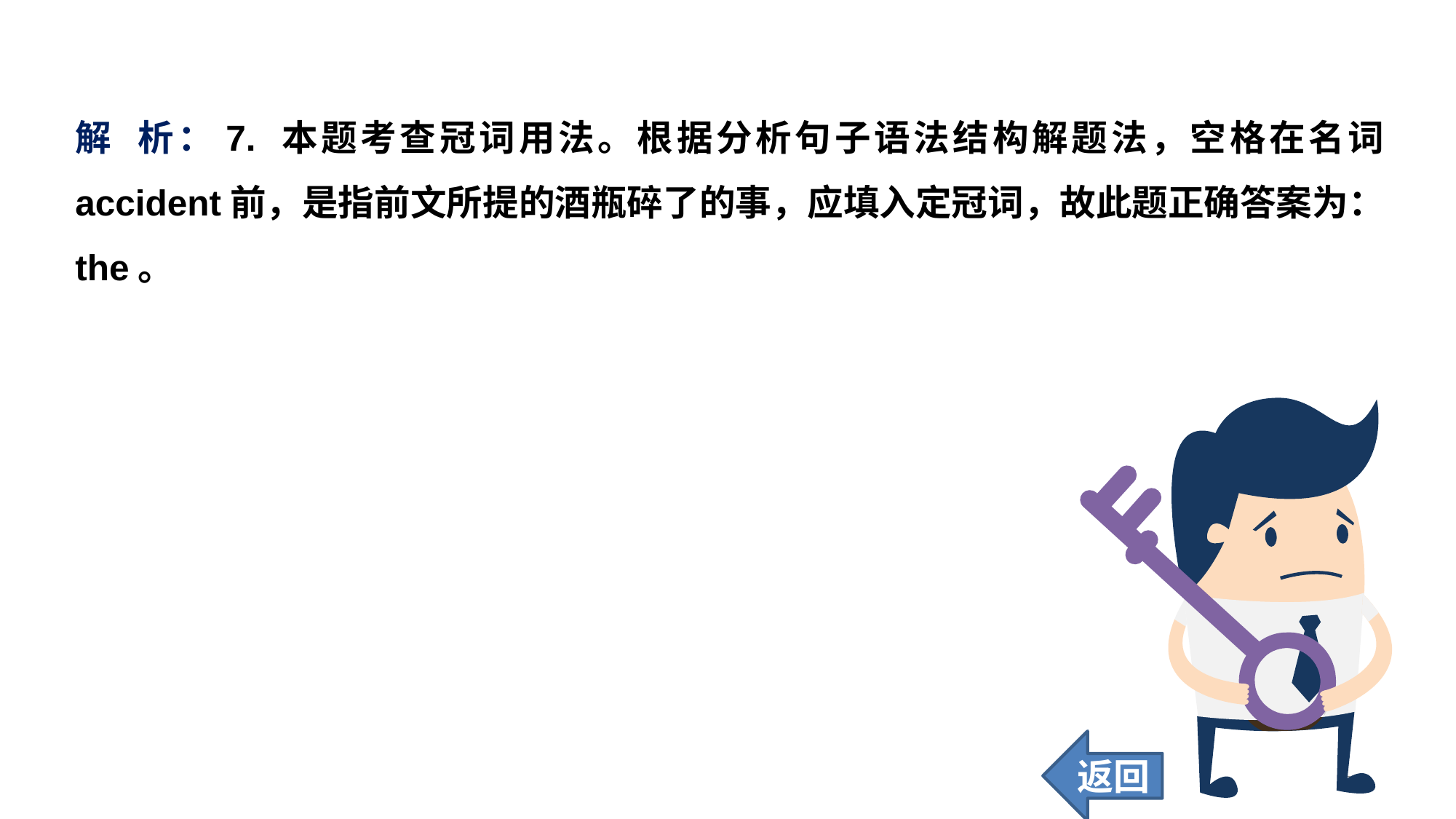

解  析：7. 本题考查冠词用法。根据分析句子语法结构解题法，空格在名词accident前，是指前文所提的酒瓶碎了的事，应填入定冠词，故此题正确答案为：the。

返回
214